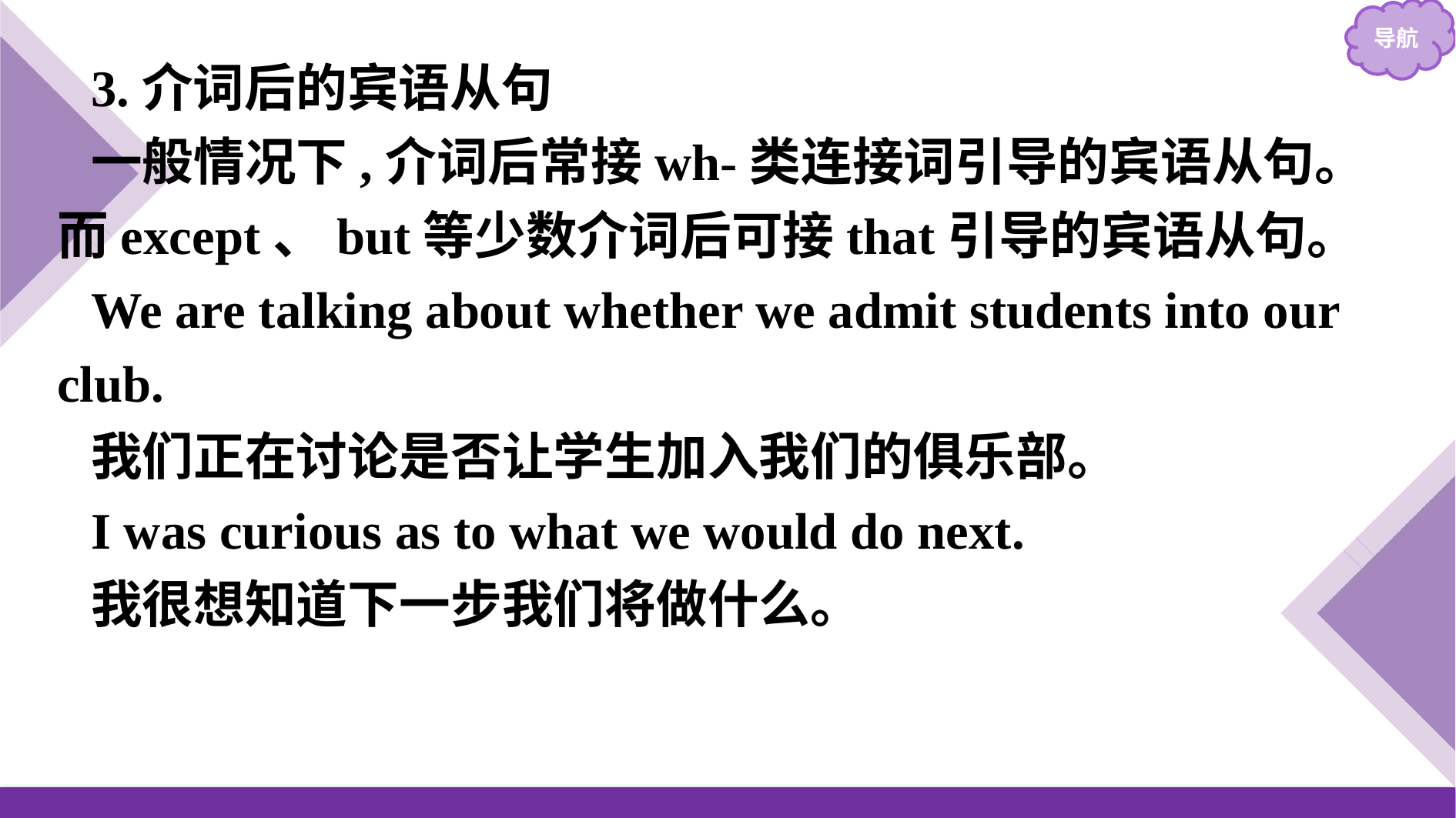

3.介词后的宾语从句
一般情况下,介词后常接wh-类连接词引导的宾语从句。而except、but等少数介词后可接that引导的宾语从句。
We are talking about whether we admit students into our club.
我们正在讨论是否让学生加入我们的俱乐部。
I was curious as to what we would do next.
我很想知道下一步我们将做什么。